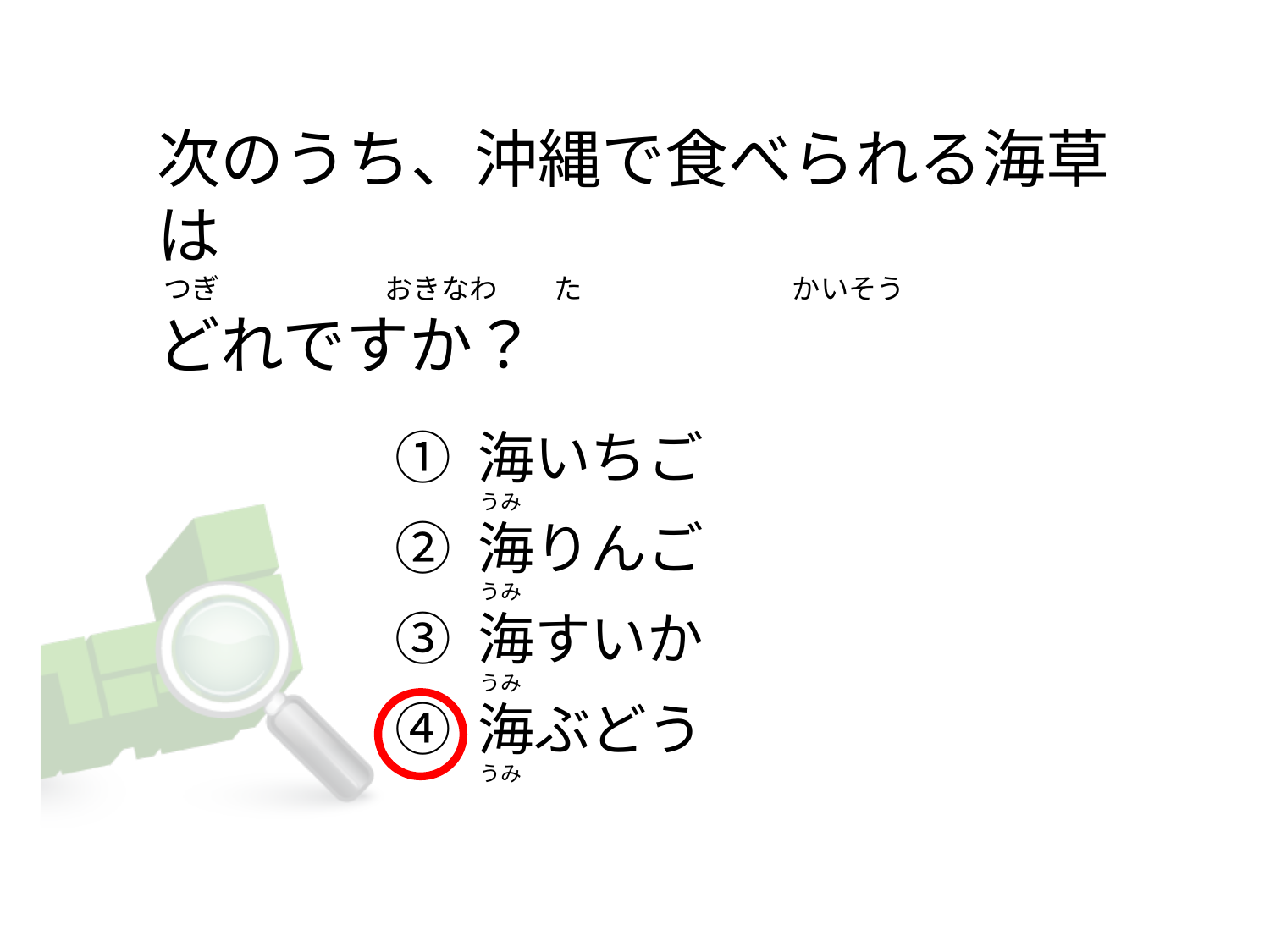

# 次のうち、沖縄で食べられる海草は  つぎ                          おきなわ         た                                 かいそう どれですか？
① 海いちご
② 海りんご
③ 海すいか
④ 海ぶどう
うみ
うみ
うみ

うみ